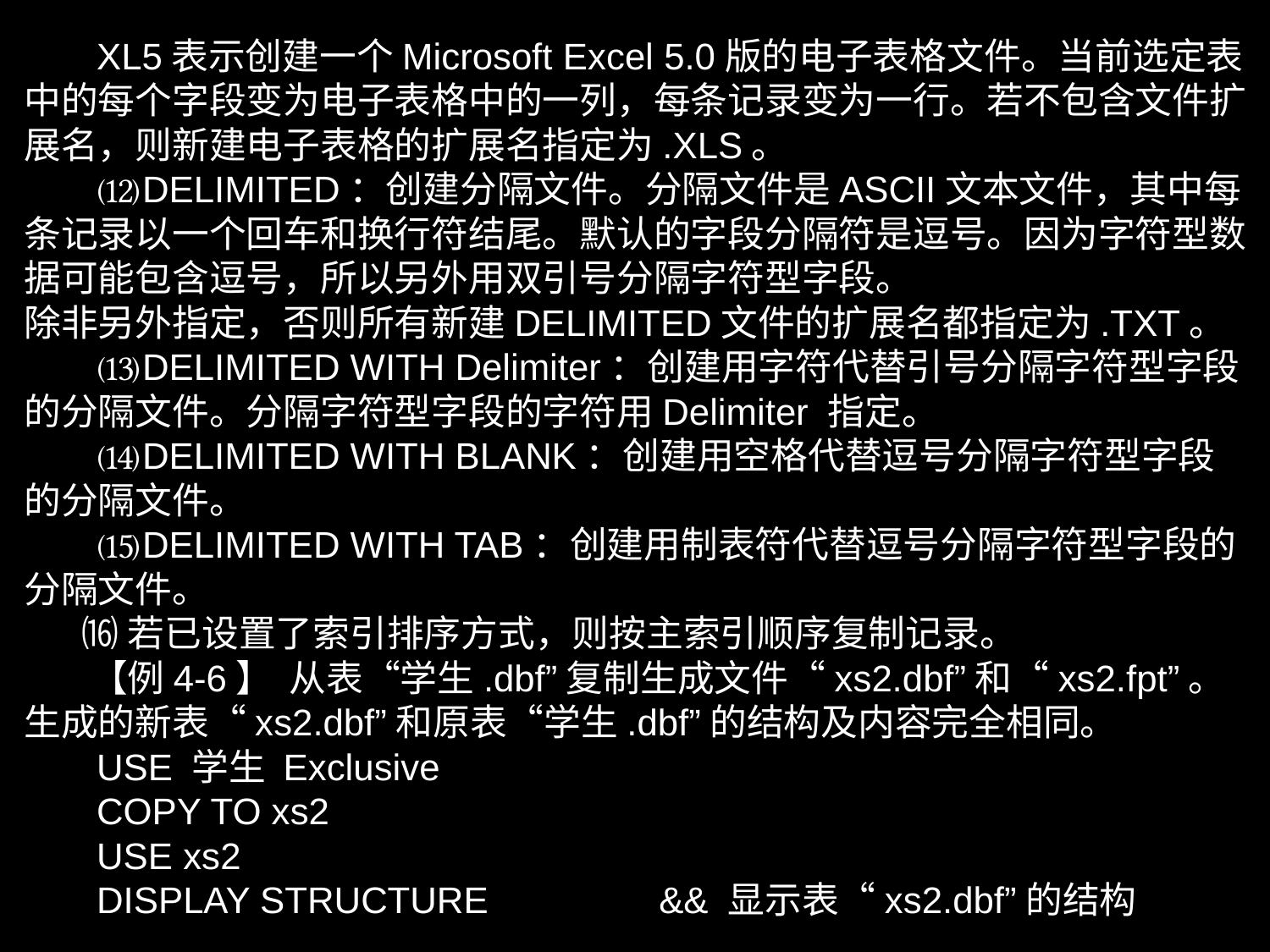

XL5表示创建一个Microsoft Excel 5.0版的电子表格文件。当前选定表中的每个字段变为电子表格中的一列，每条记录变为一行。若不包含文件扩展名，则新建电子表格的扩展名指定为.XLS。
       ⑿DELIMITED：创建分隔文件。分隔文件是ASCII文本文件，其中每条记录以一个回车和换行符结尾。默认的字段分隔符是逗号。因为字符型数据可能包含逗号，所以另外用双引号分隔字符型字段。
除非另外指定，否则所有新建DELIMITED文件的扩展名都指定为.TXT。
       ⒀DELIMITED WITH Delimiter：创建用字符代替引号分隔字符型字段的分隔文件。分隔字符型字段的字符用Delimiter 指定。
       ⒁DELIMITED WITH BLANK：创建用空格代替逗号分隔字符型字段的分隔文件。
       ⒂DELIMITED WITH TAB：创建用制表符代替逗号分隔字符型字段的分隔文件。
       ⒃若已设置了索引排序方式，则按主索引顺序复制记录。
       【例4-6】  从表“学生.dbf”复制生成文件“xs2.dbf”和“xs2.fpt”。生成的新表“xs2.dbf”和原表“学生.dbf”的结构及内容完全相同。
       USE 学生 Exclusive
       COPY TO xs2
       USE xs2
       DISPLAY STRUCTURE		&& 显示表“xs2.dbf”的结构